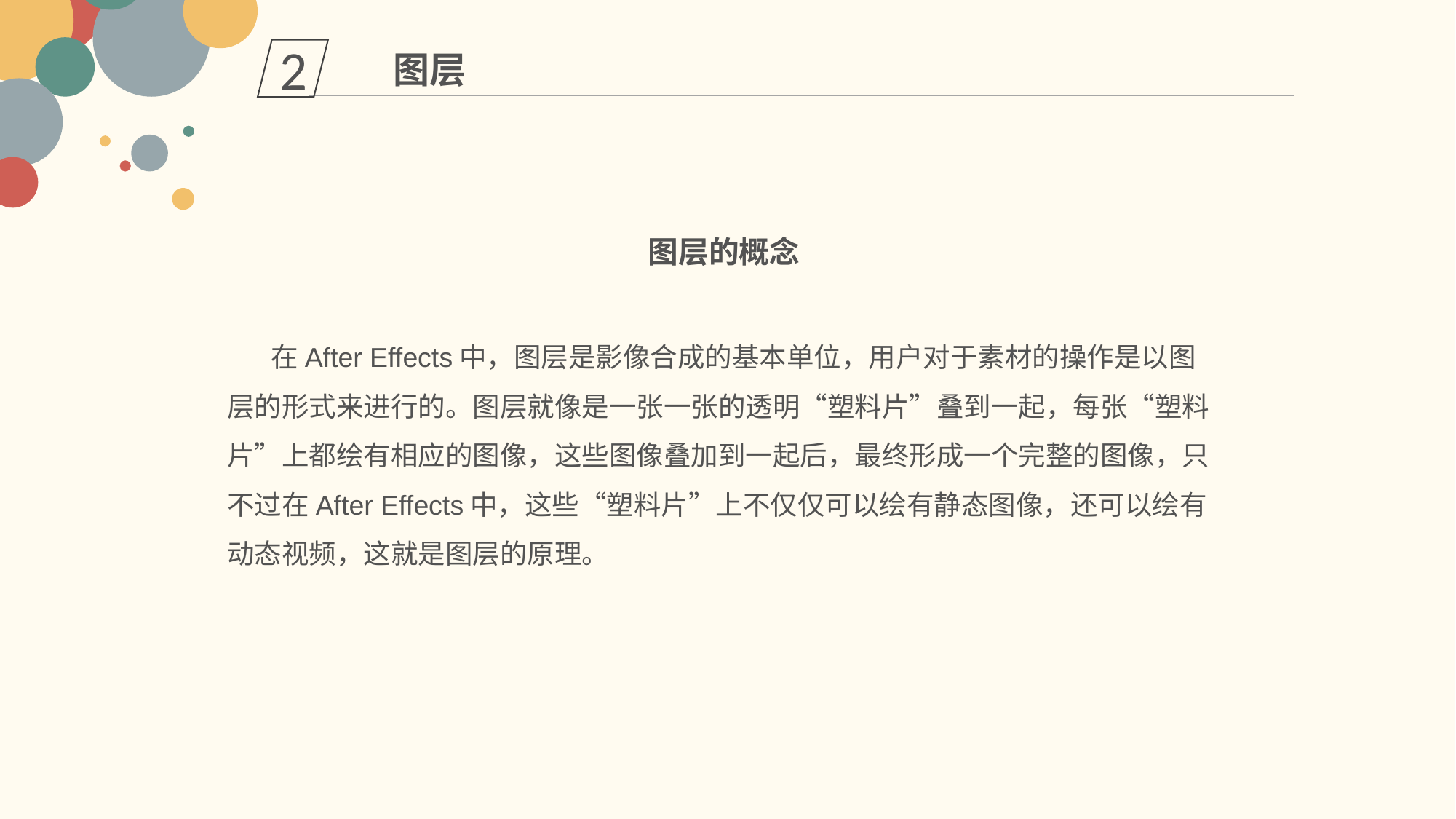

2
图层
图层的概念

      在After Effects中，图层是影像合成的基本单位，用户对于素材的操作是以图层的形式来进行的。图层就像是一张一张的透明“塑料片”叠到一起，每张“塑料片”上都绘有相应的图像，这些图像叠加到一起后，最终形成一个完整的图像，只不过在After Effects中，这些“塑料片”上不仅仅可以绘有静态图像，还可以绘有动态视频，这就是图层的原理。